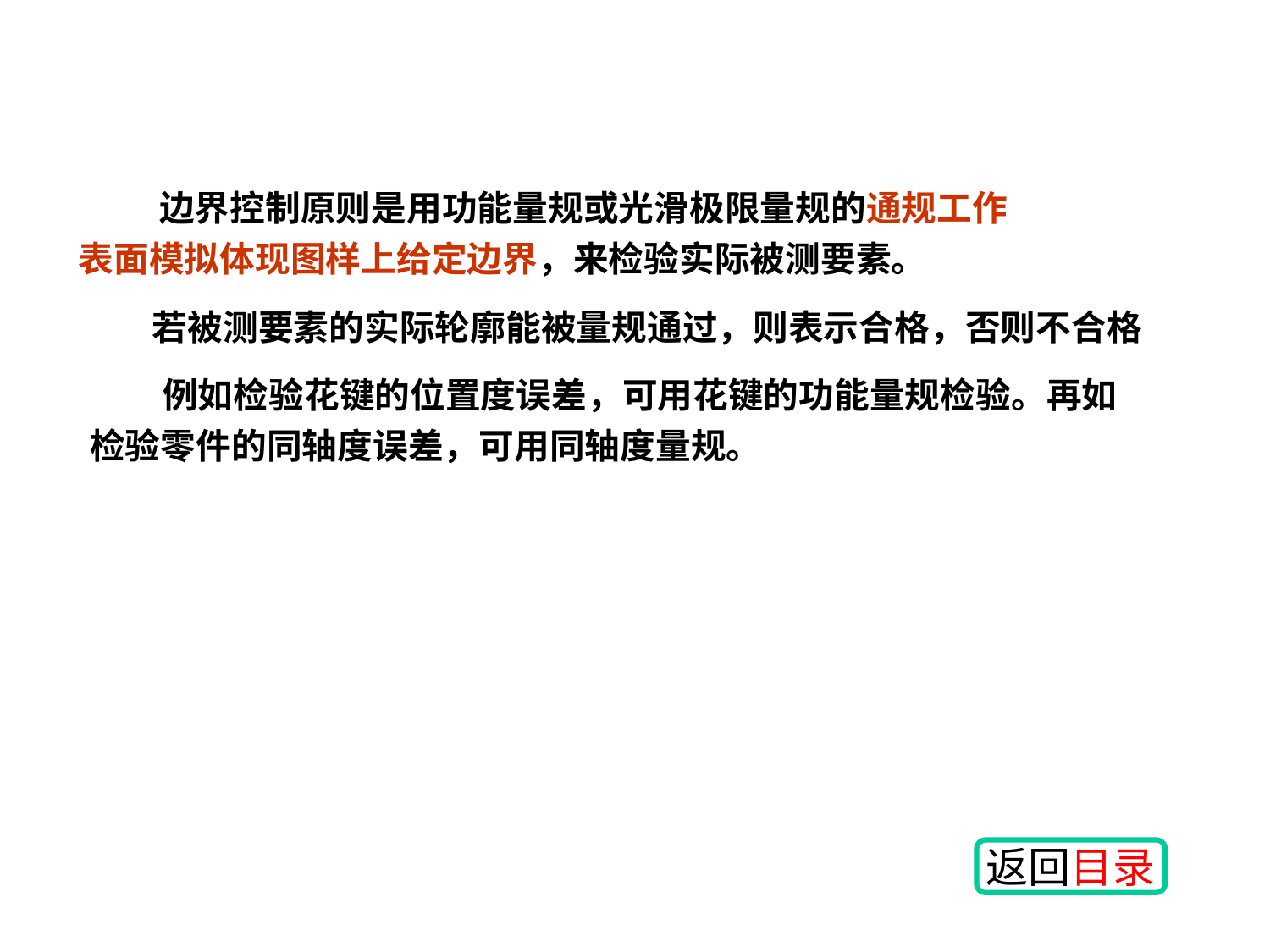

56
         边界控制原则是用功能量规或光滑极限量规的通规工作表面模拟体现图样上给定边界，来检验实际被测要素。
若被测要素的实际轮廓能被量规通过，则表示合格，否则不合格
        例如检验花键的位置度误差，可用花键的功能量规检验。再如检验零件的同轴度误差，可用同轴度量规。
返回目录